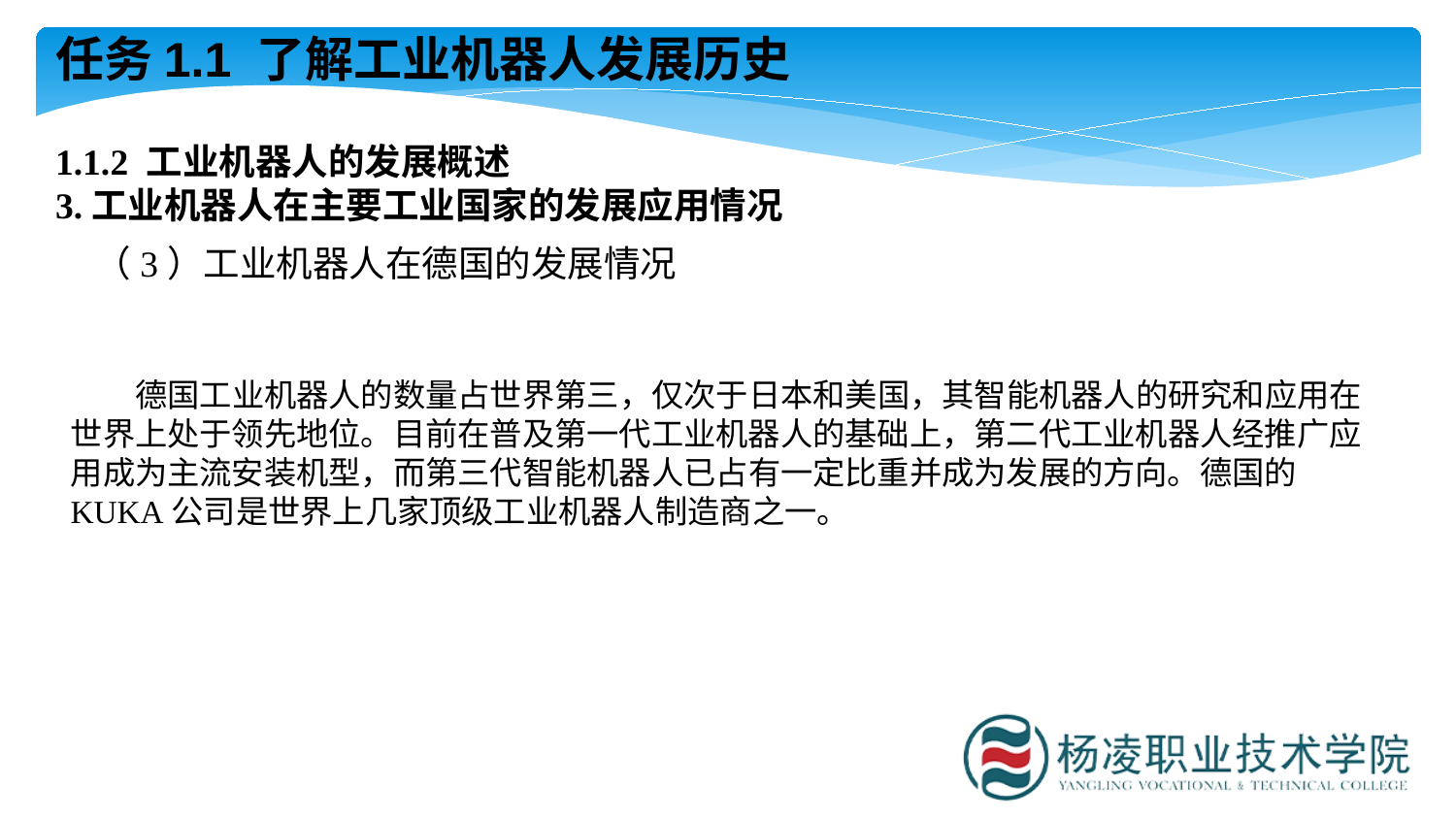

任务1.1 了解工业机器人发展历史
1.1.2 工业机器人的发展概述3.工业机器人在主要工业国家的发展应用情况
（3）工业机器人在德国的发展情况
德国工业机器人的数量占世界第三，仅次于日本和美国，其智能机器人的研究和应用在世界上处于领先地位。目前在普及第一代工业机器人的基础上，第二代工业机器人经推广应用成为主流安装机型，而第三代智能机器人已占有一定比重并成为发展的方向。德国的KUKA公司是世界上几家顶级工业机器人制造商之一。